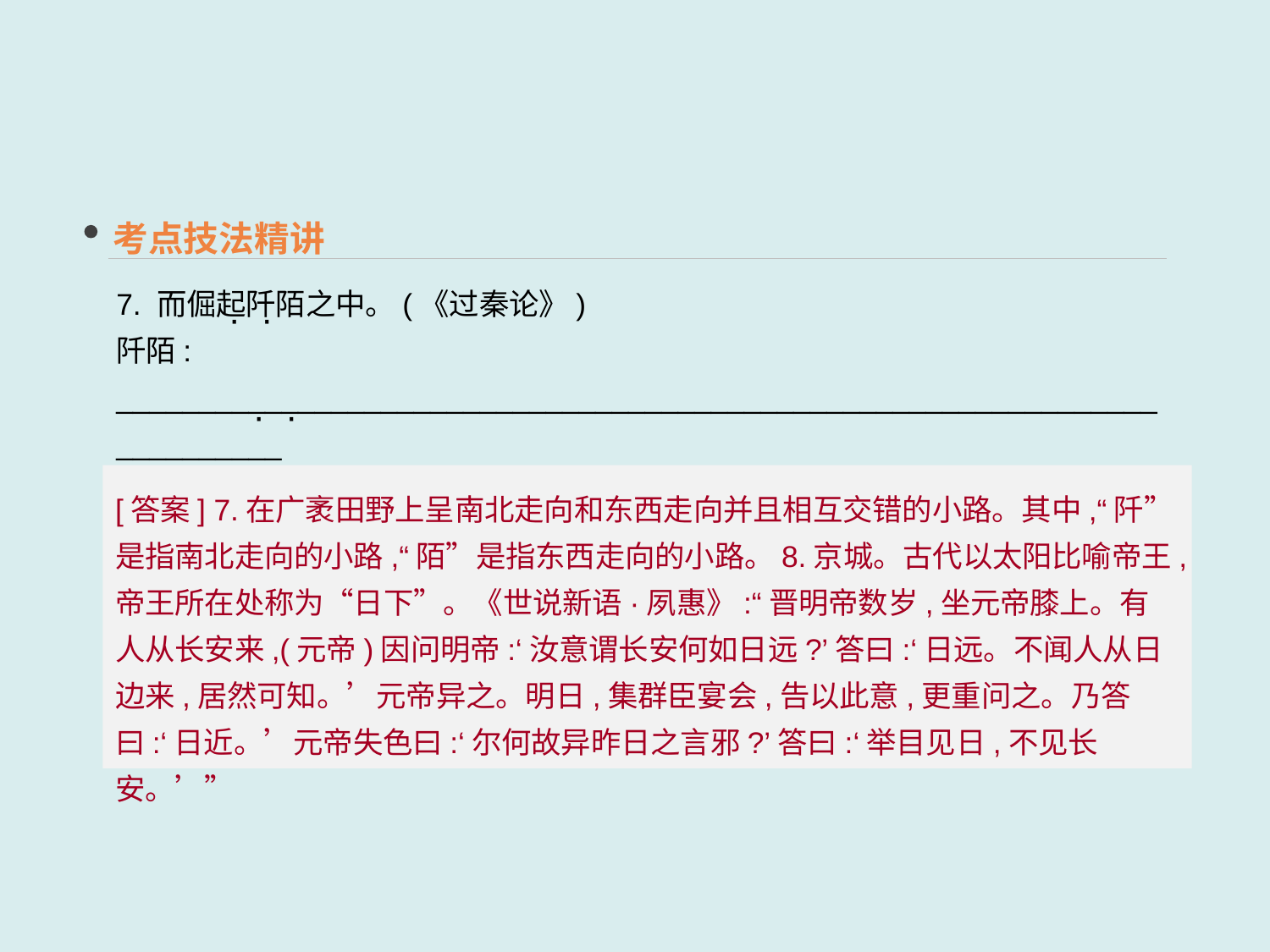

考点技法精讲

7. 而倔起阡陌之中。(《过秦论》)
阡陌: _________________________________________________________________________
8. 望长安于日下。(《滕王阁序》)
日下: _________________________________________________________________________

 ·  ·
   ·  ·

[答案] 7.在广袤田野上呈南北走向和东西走向并且相互交错的小路。其中,“阡”是指南北走向的小路,“陌”是指东西走向的小路。8.京城。古代以太阳比喻帝王,帝王所在处称为“日下”。《世说新语·夙惠》:“晋明帝数岁,坐元帝膝上。有人从长安来,(元帝)因问明帝:‘汝意谓长安何如日远?’答曰:‘日远。不闻人从日边来,居然可知。’元帝异之。明日,集群臣宴会,告以此意,更重问之。乃答曰:‘日近。’元帝失色曰:‘尔何故异昨日之言邪?’答曰:‘举目见日,不见长安。’”